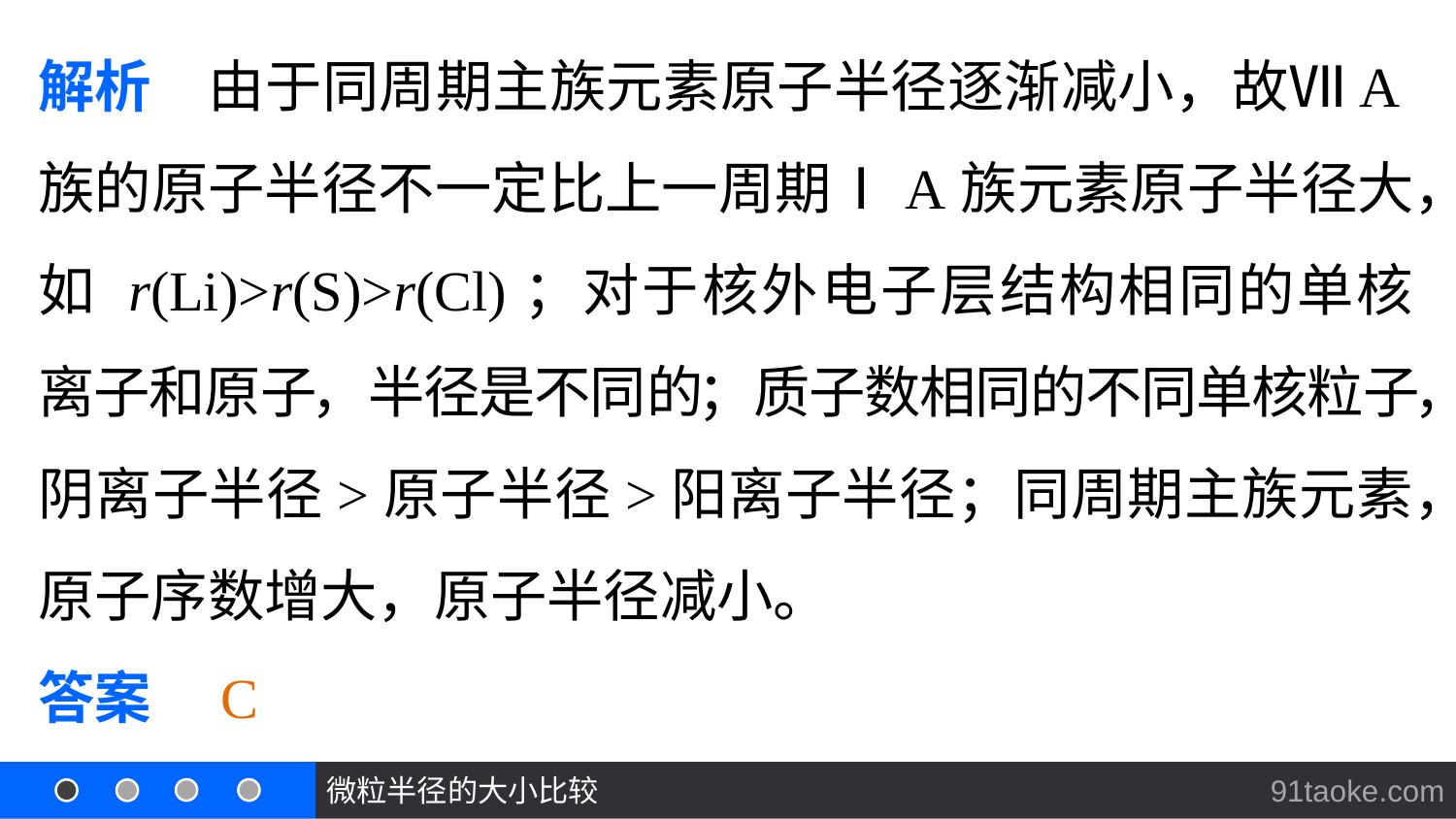

解析　由于同周期主族元素原子半径逐渐减小，故ⅦA族的原子半径不一定比上一周期ⅠA族元素原子半径大，如 r(Li)>r(S)>r(Cl)；对于核外电子层结构相同的单核离子和原子，半径是不同的；质子数相同的不同单核粒子，阴离子半径>原子半径>阳离子半径；同周期主族元素，原子序数增大，原子半径减小。
答案　C